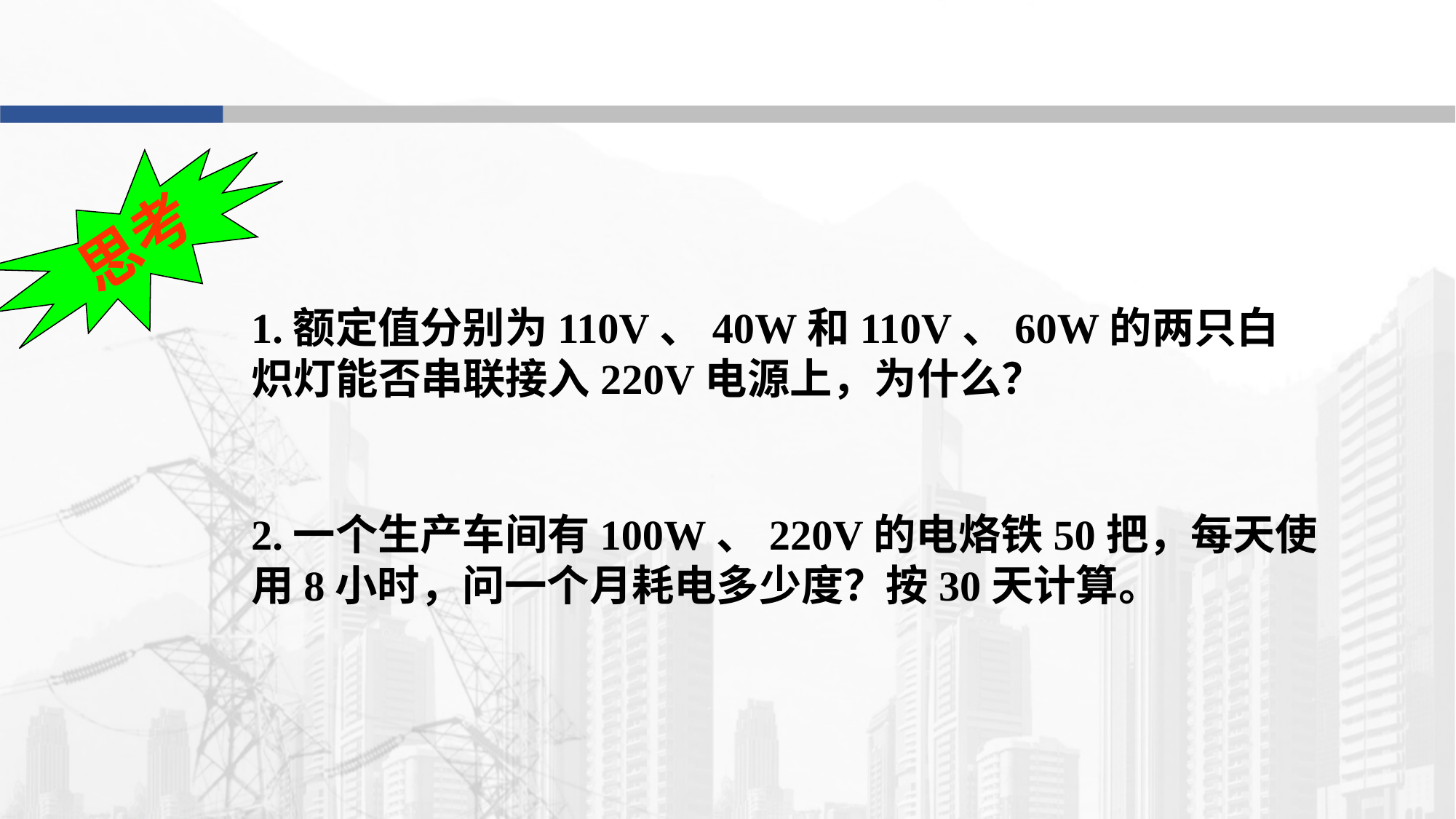

思考
1.额定值分别为110V、40W和110V、60W的两只白炽灯能否串联接入220V电源上，为什么？
2.一个生产车间有100W、220V的电烙铁50把，每天使用8小时，问一个月耗电多少度？按30天计算。